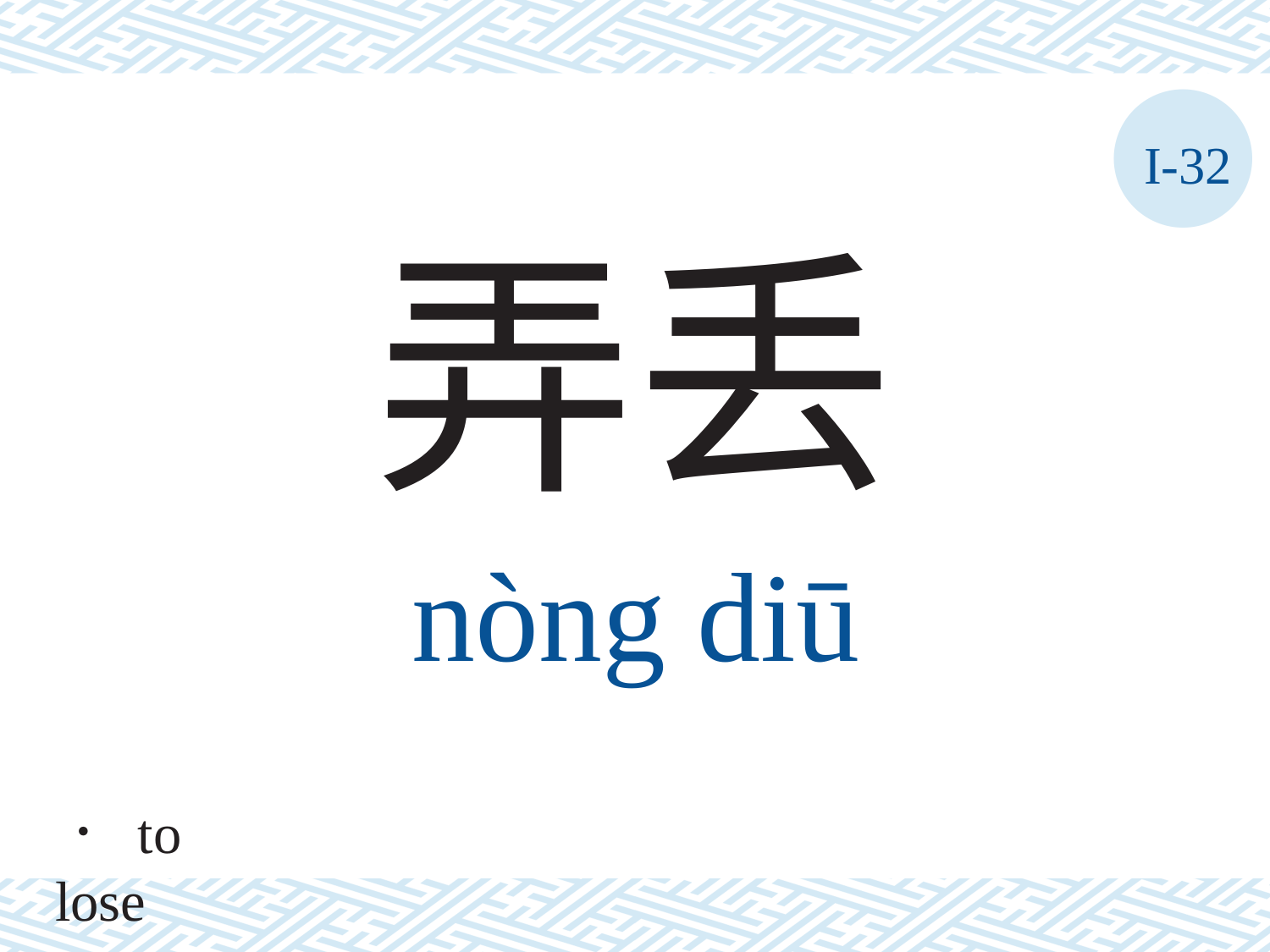

I-32
弄丢
nòng	diū
． to lose